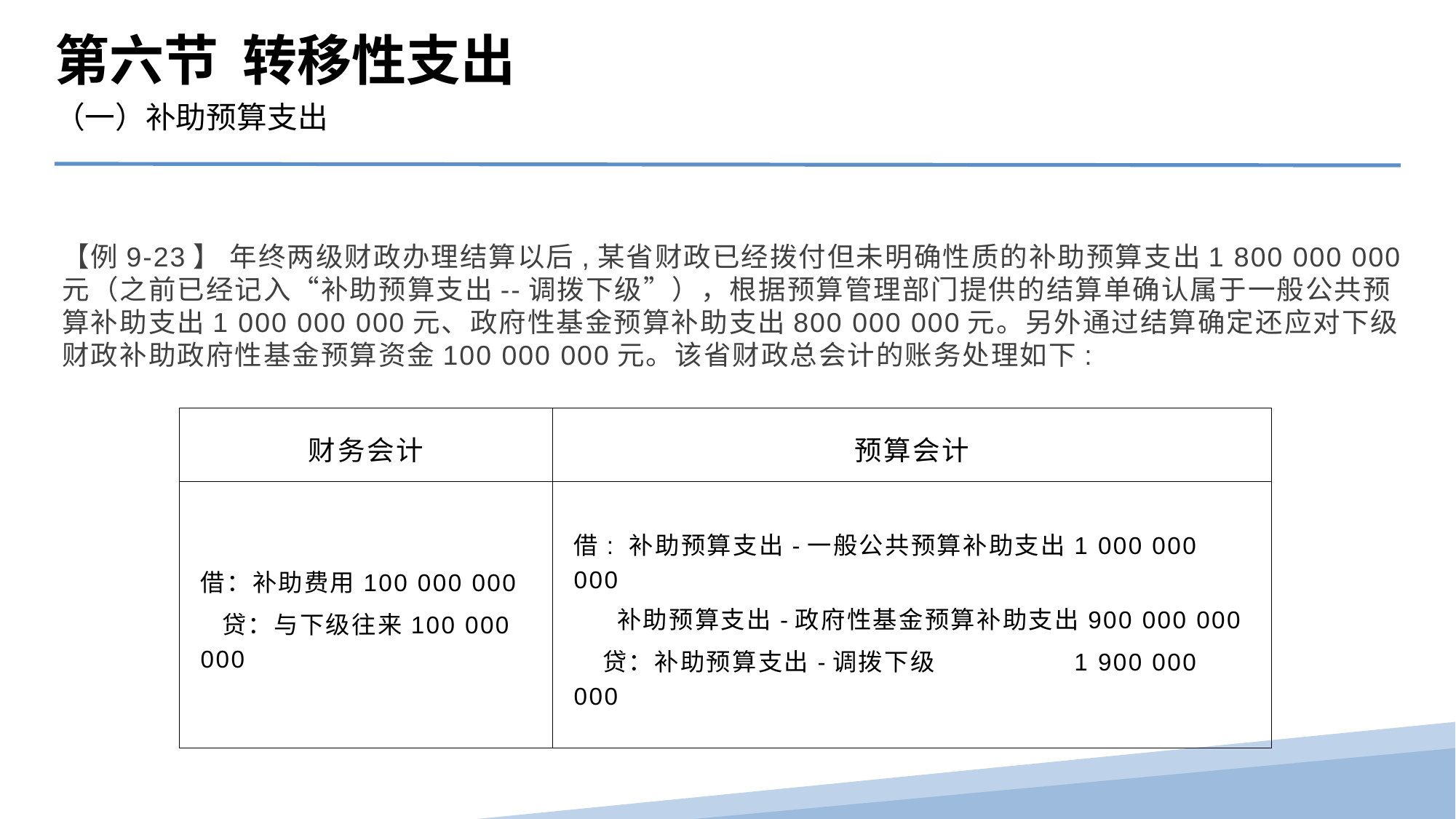

第六节  转移性支出
（一）补助预算支出

【例9-23】 年终两级财政办理结算以后,某省财政已经拨付但未明确性质的补助预算支出1 800 000 000元（之前已经记入“补助预算支出--调拨下级”），根据预算管理部门提供的结算单确认属于一般公共预算补助支出1 000 000 000元、政府性基金预算补助支出800 000 000元。另外通过结算确定还应对下级财政补助政府性基金预算资金100 000 000元。该省财政总会计的账务处理如下:

| 财务会计 | 预算会计 |
| --- | --- |
| 借：补助费用100 000 000 贷：与下级往来100 000 000 | 借: 补助预算支出-一般公共预算补助支出1 000 000 000 补助预算支出-政府性基金预算补助支出900 000 000 贷：补助预算支出-调拨下级 1 900 000 000 |